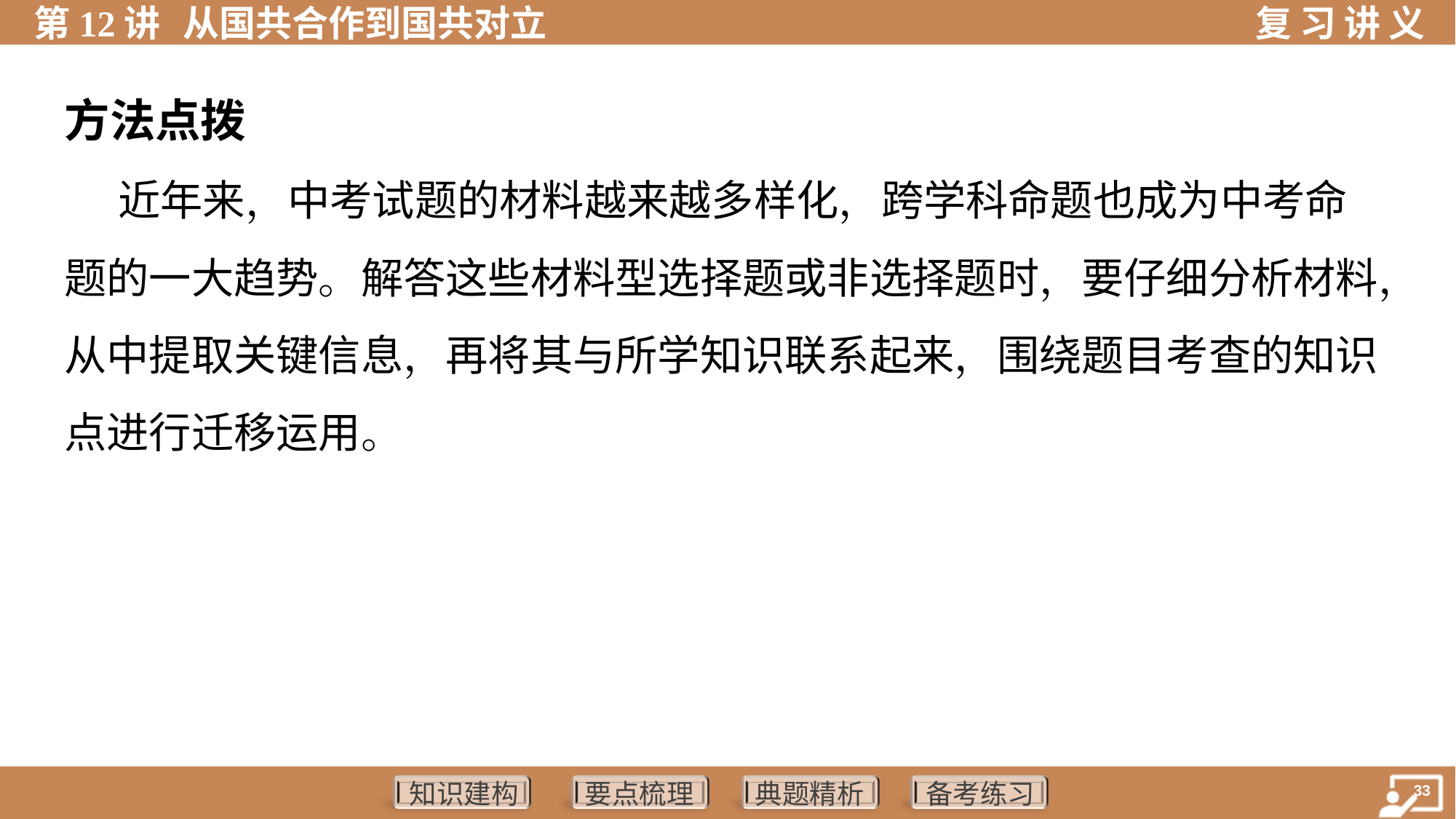

方法点拨
    近年来，中考试题的材料越来越多样化，跨学科命题也成为中考命
题的一大趋势。解答这些材料型选择题或非选择题时，要仔细分析材料，
从中提取关键信息，再将其与所学知识联系起来，围绕题目考查的知识
点进行迁移运用。